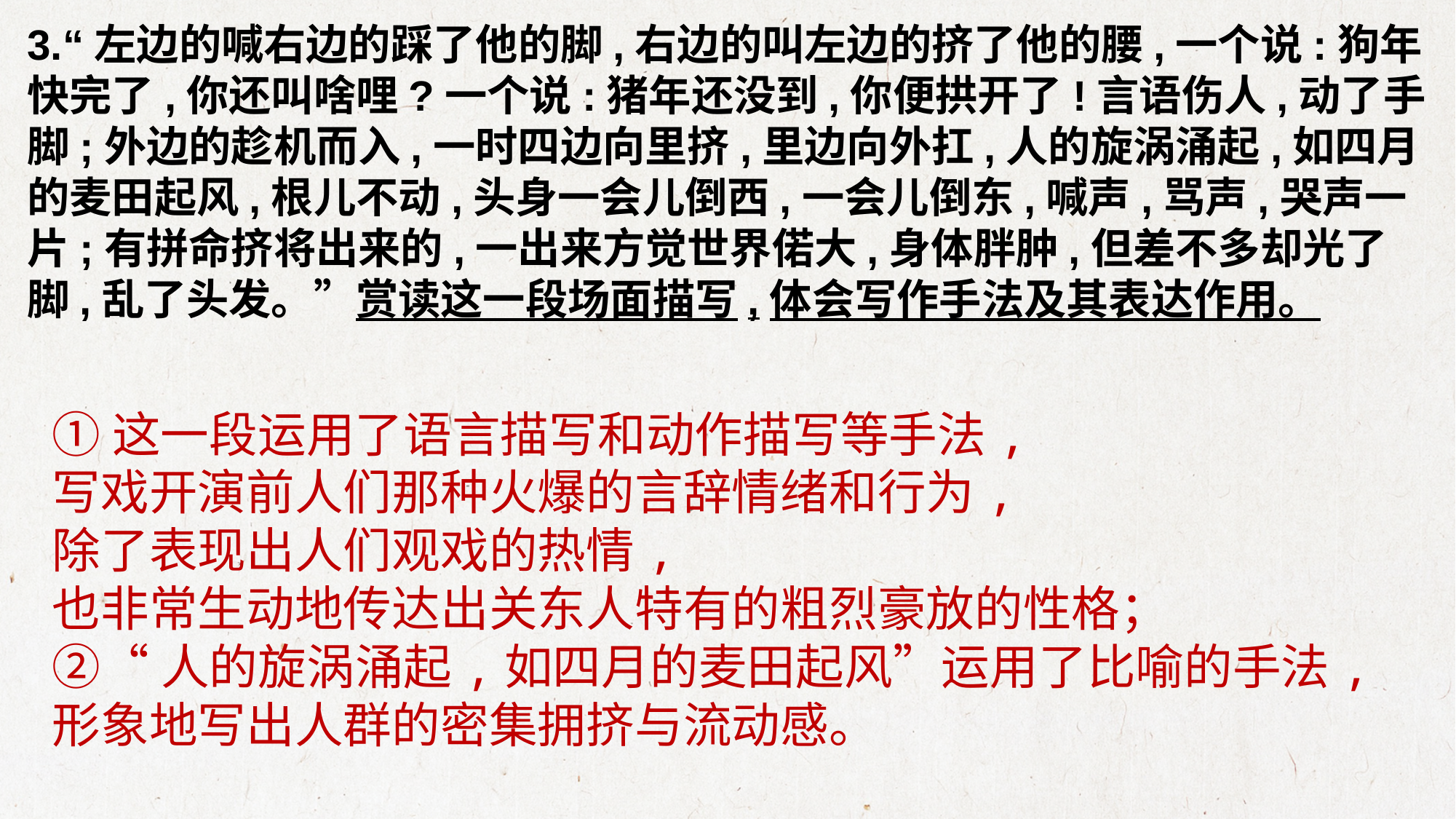

3.“左边的喊右边的踩了他的脚,右边的叫左边的挤了他的腰,一个说:狗年快完了,你还叫啥哩?一个说:猪年还没到,你便拱开了!言语伤人,动了手脚;外边的趁机而入,一时四边向里挤,里边向外扛,人的旋涡涌起,如四月的麦田起风,根儿不动,头身一会儿倒西,一会儿倒东,喊声,骂声,哭声一片;有拼命挤将出来的,一出来方觉世界偌大,身体胖肿,但差不多却光了脚,乱了头发。”赏读这一段场面描写,体会写作手法及其表达作用。
①这一段运用了语言描写和动作描写等手法,
写戏开演前人们那种火爆的言辞情绪和行为,
除了表现出人们观戏的热情,
也非常生动地传达出关东人特有的粗烈豪放的性格；
②“人的旋涡涌起,如四月的麦田起风”运用了比喻的手法,
形象地写出人群的密集拥挤与流动感。